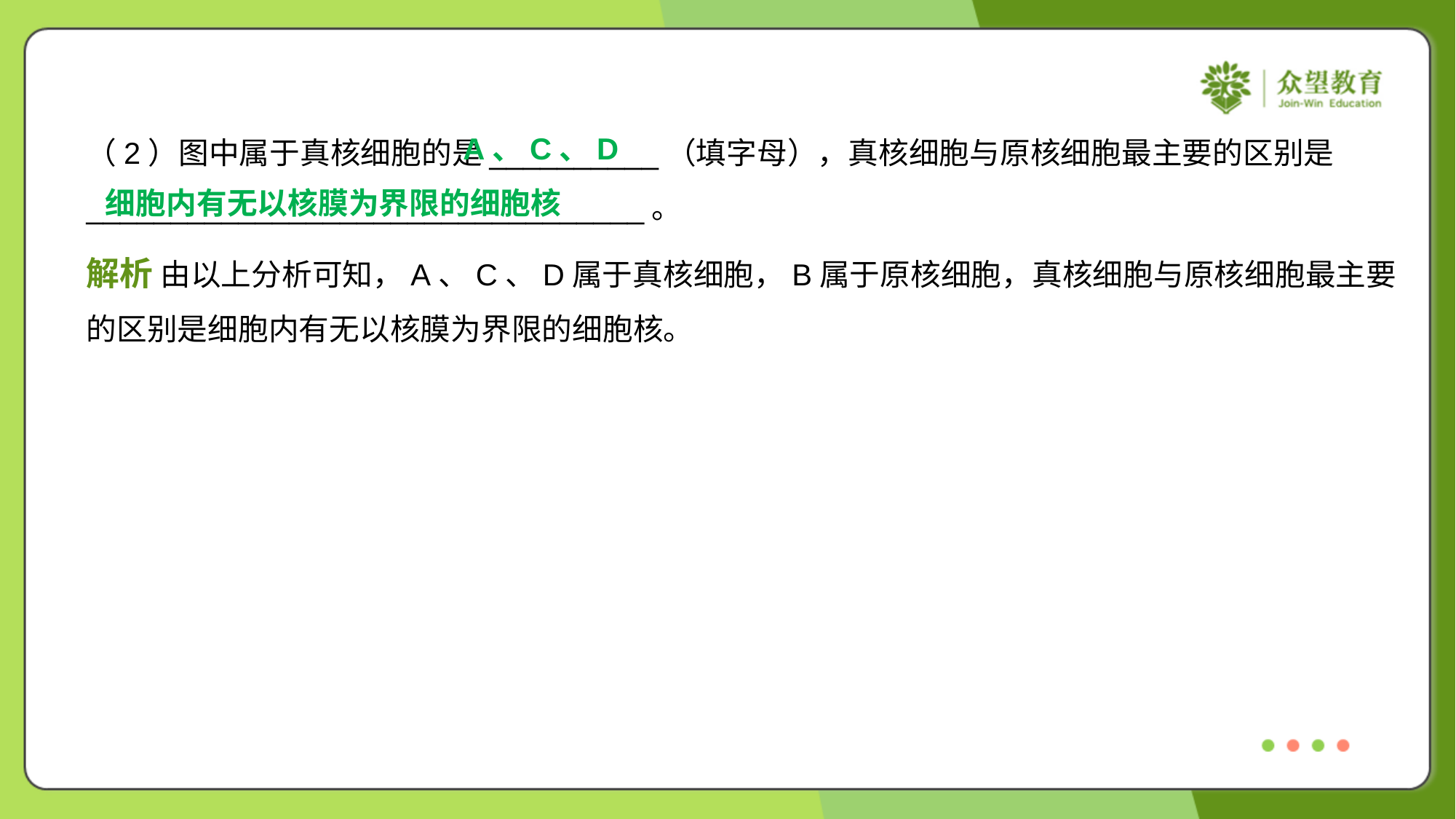

A、C、D
（2）图中属于真核细胞的是__________（填字母），真核细胞与原核细胞最主要的区别是
_________________________________。
细胞内有无以核膜为界限的细胞核
解析 由以上分析可知，A、C、D属于真核细胞，B属于原核细胞，真核细胞与原核细胞最主要
的区别是细胞内有无以核膜为界限的细胞核。